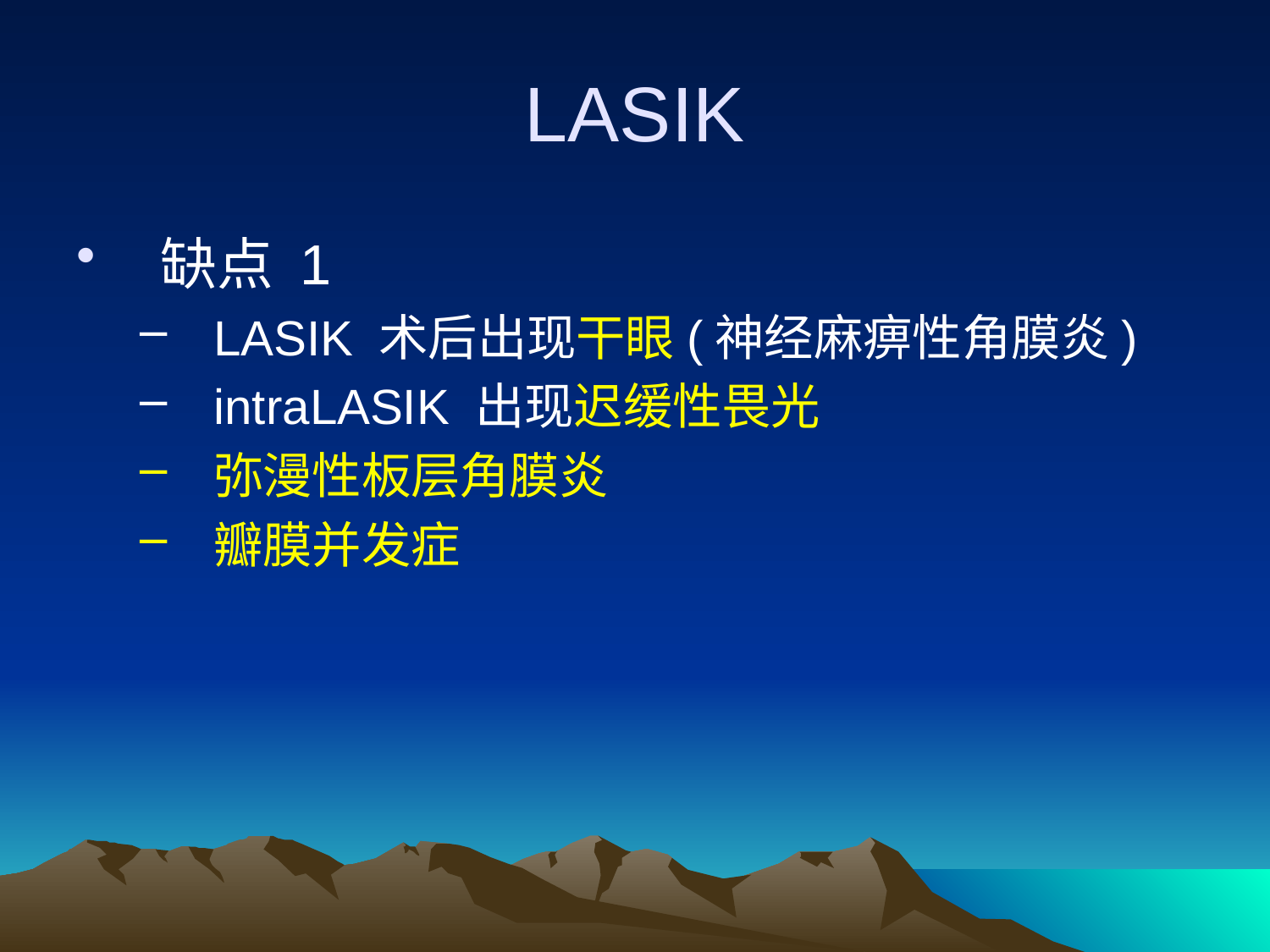

# LASIK
缺点 1
LASIK 术后出现干眼(神经麻痹性角膜炎)
intraLASIK 出现迟缓性畏光
弥漫性板层角膜炎
瓣膜并发症